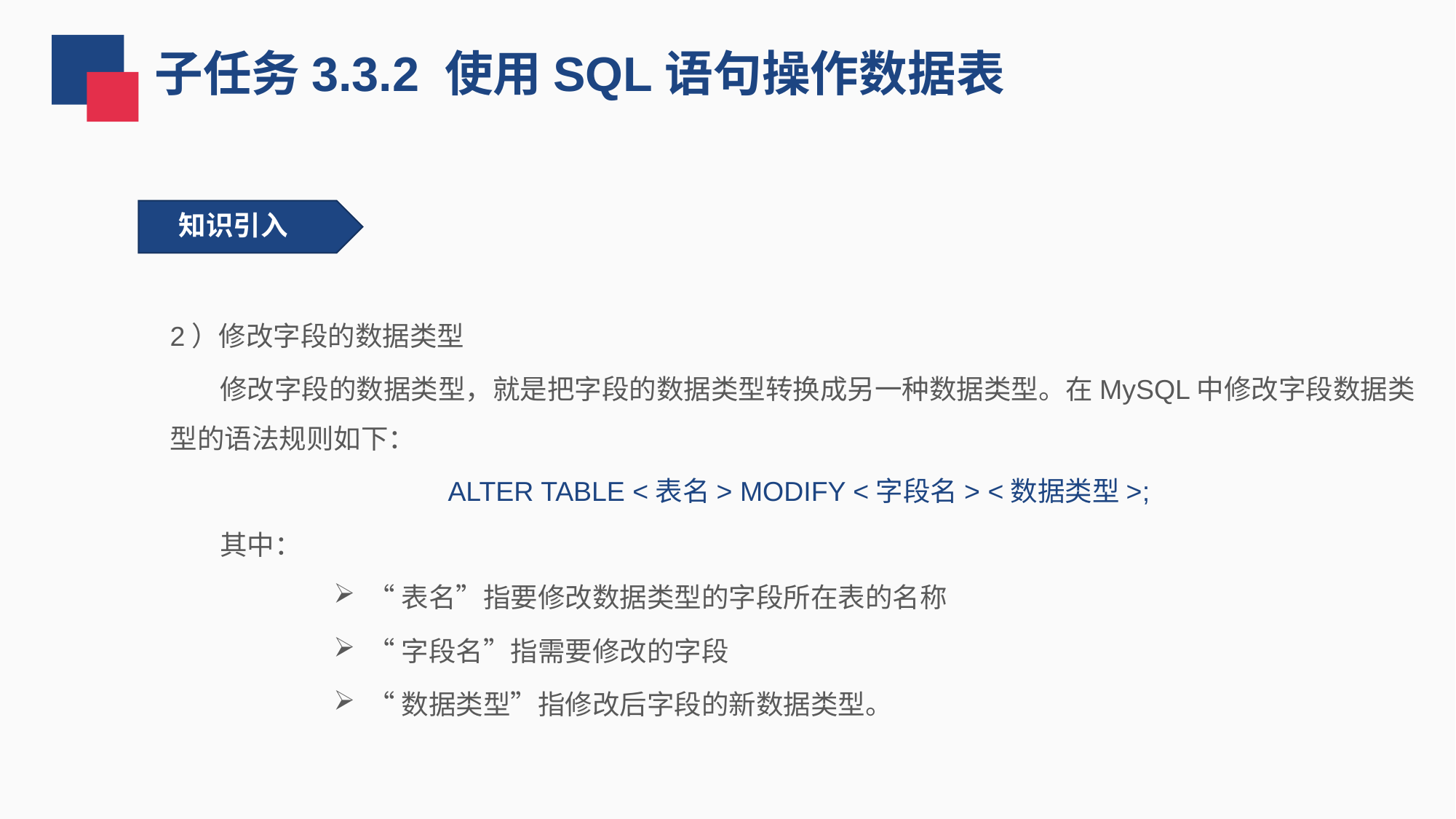

子任务3.3.2 使用SQL语句操作数据表

知识引入
2）修改字段的数据类型
       修改字段的数据类型，就是把字段的数据类型转换成另一种数据类型。在MySQL中修改字段数据类型的语法规则如下：
ALTER TABLE <表名> MODIFY <字段名> <数据类型>;
       其中：
“表名”指要修改数据类型的字段所在表的名称
“字段名”指需要修改的字段
“数据类型”指修改后字段的新数据类型。